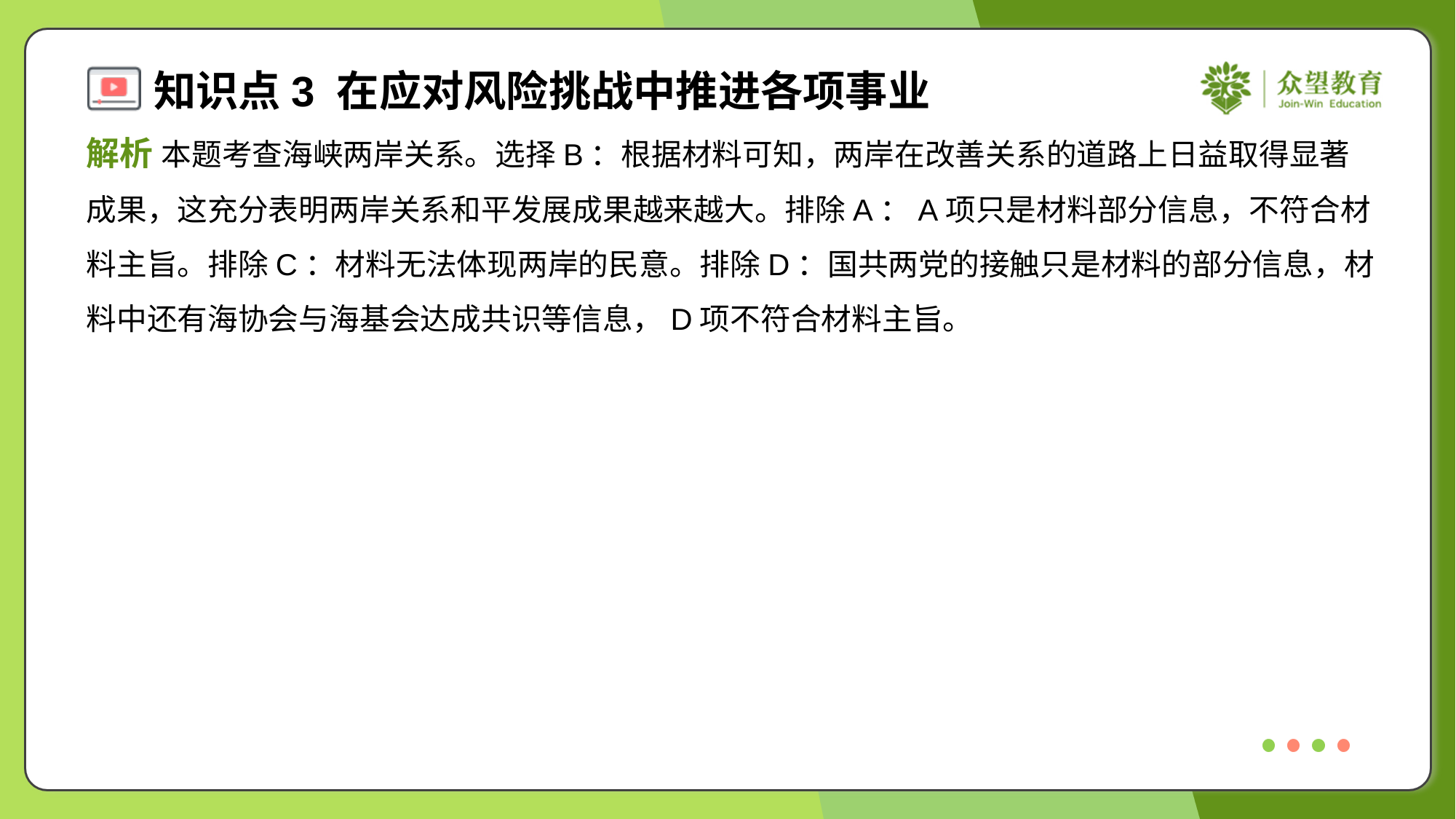

解析 本题考查海峡两岸关系。选择B：根据材料可知，两岸在改善关系的道路上日益取得显著
成果，这充分表明两岸关系和平发展成果越来越大。排除A：A项只是材料部分信息，不符合材
料主旨。排除C：材料无法体现两岸的民意。排除D：国共两党的接触只是材料的部分信息，材
料中还有海协会与海基会达成共识等信息，D项不符合材料主旨。